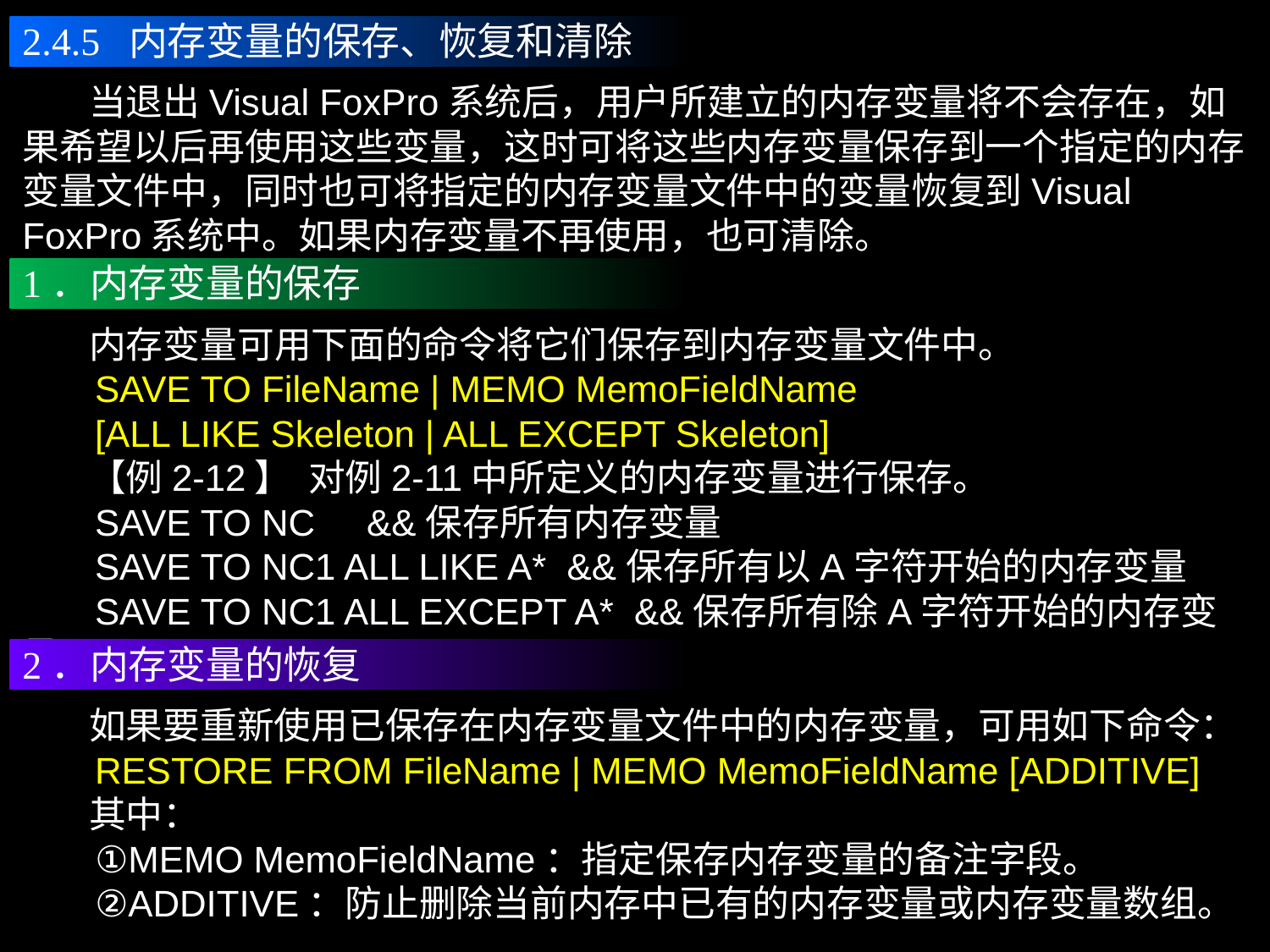

2.4.5  内存变量的保存、恢复和清除
       当退出Visual FoxPro系统后，用户所建立的内存变量将不会存在，如果希望以后再使用这些变量，这时可将这些内存变量保存到一个指定的内存变量文件中，同时也可将指定的内存变量文件中的变量恢复到Visual FoxPro系统中。如果内存变量不再使用，也可清除。
1．内存变量的保存
       内存变量可用下面的命令将它们保存到内存变量文件中。
       SAVE TO FileName | MEMO MemoFieldName
       [ALL LIKE Skeleton | ALL EXCEPT Skeleton]
       【例2-12】  对例2-11中所定义的内存变量进行保存。
       SAVE TO NC     &&保存所有内存变量
       SAVE TO NC1 ALL LIKE A*  &&保存所有以A字符开始的内存变量
       SAVE TO NC1 ALL EXCEPT A*  &&保存所有除A字符开始的内存变量
2．内存变量的恢复
       如果要重新使用已保存在内存变量文件中的内存变量，可用如下命令：
       RESTORE FROM FileName | MEMO MemoFieldName [ADDITIVE]
       其中：
       ①MEMO MemoFieldName：指定保存内存变量的备注字段。
       ②ADDITIVE：防止删除当前内存中已有的内存变量或内存变量数组。